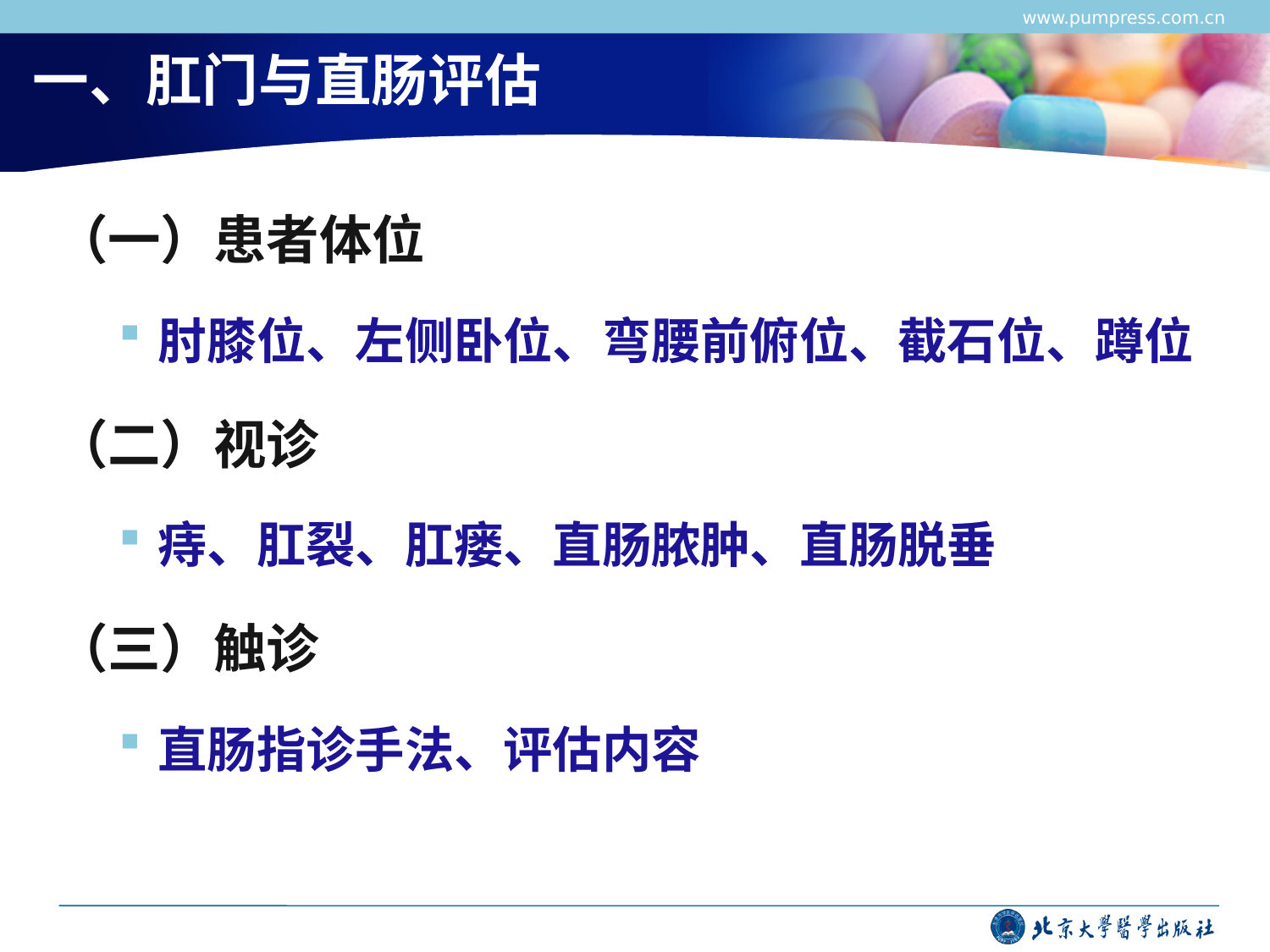

www.pumpress.com.cn
# 一、肛门与直肠评估
（一）患者体位
肘膝位、左侧卧位、弯腰前俯位、截石位、蹲位
（二）视诊
痔、肛裂、肛瘘、直肠脓肿、直肠脱垂
（三）触诊
直肠指诊手法、评估内容